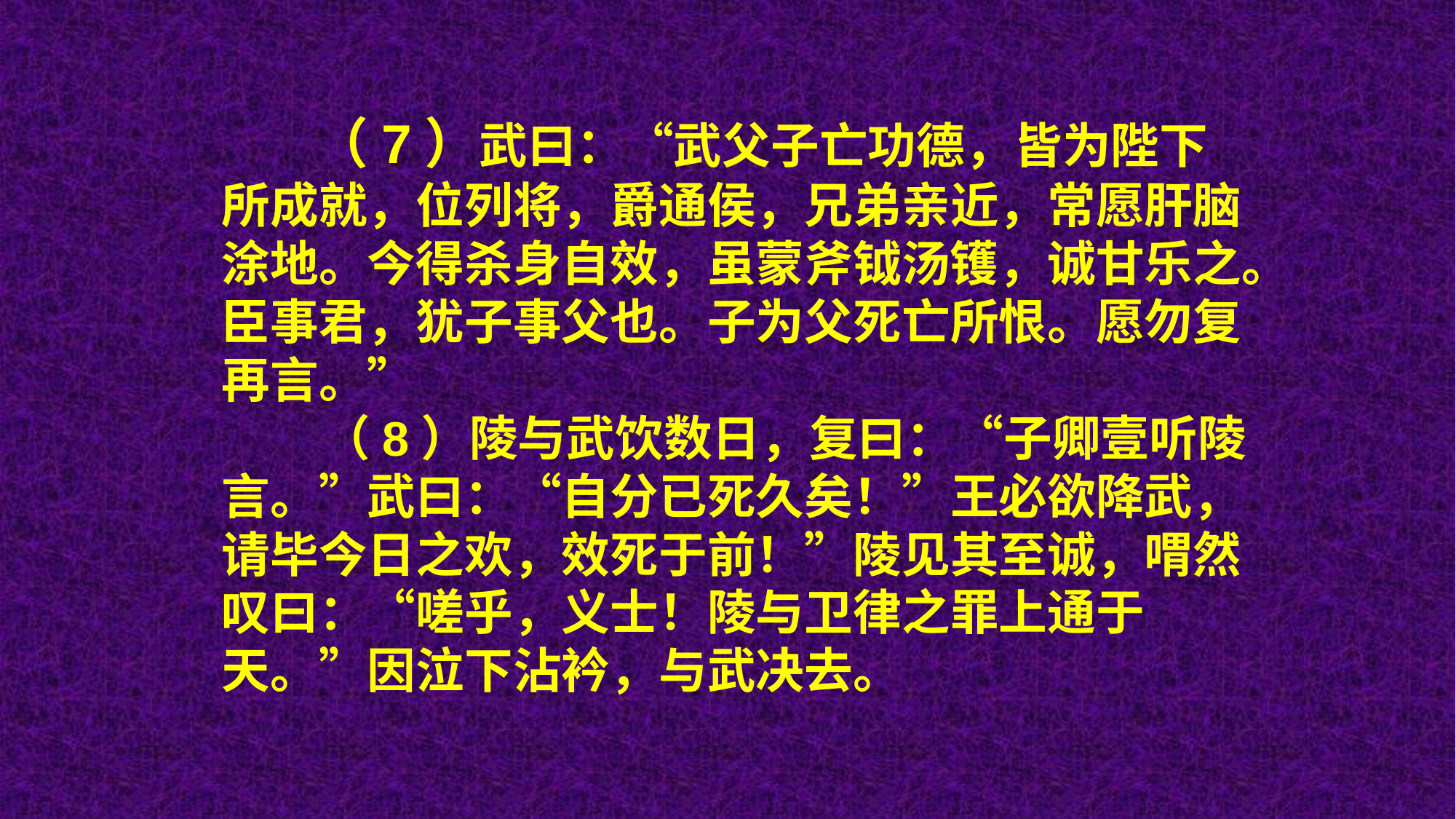

（7）武曰：“武父子亡功德，皆为陛下所成就，位列将，爵通侯，兄弟亲近，常愿肝脑涂地。今得杀身自效，虽蒙斧钺汤镬，诚甘乐之。臣事君，犹子事父也。子为父死亡所恨。愿勿复再言。”
        （8）陵与武饮数日，复曰：“子卿壹听陵言。”武曰：“自分已死久矣！”王必欲降武，请毕今日之欢，效死于前！”陵见其至诚，喟然叹曰：“嗟乎，义士！陵与卫律之罪上通于天。”因泣下沾衿，与武决去。